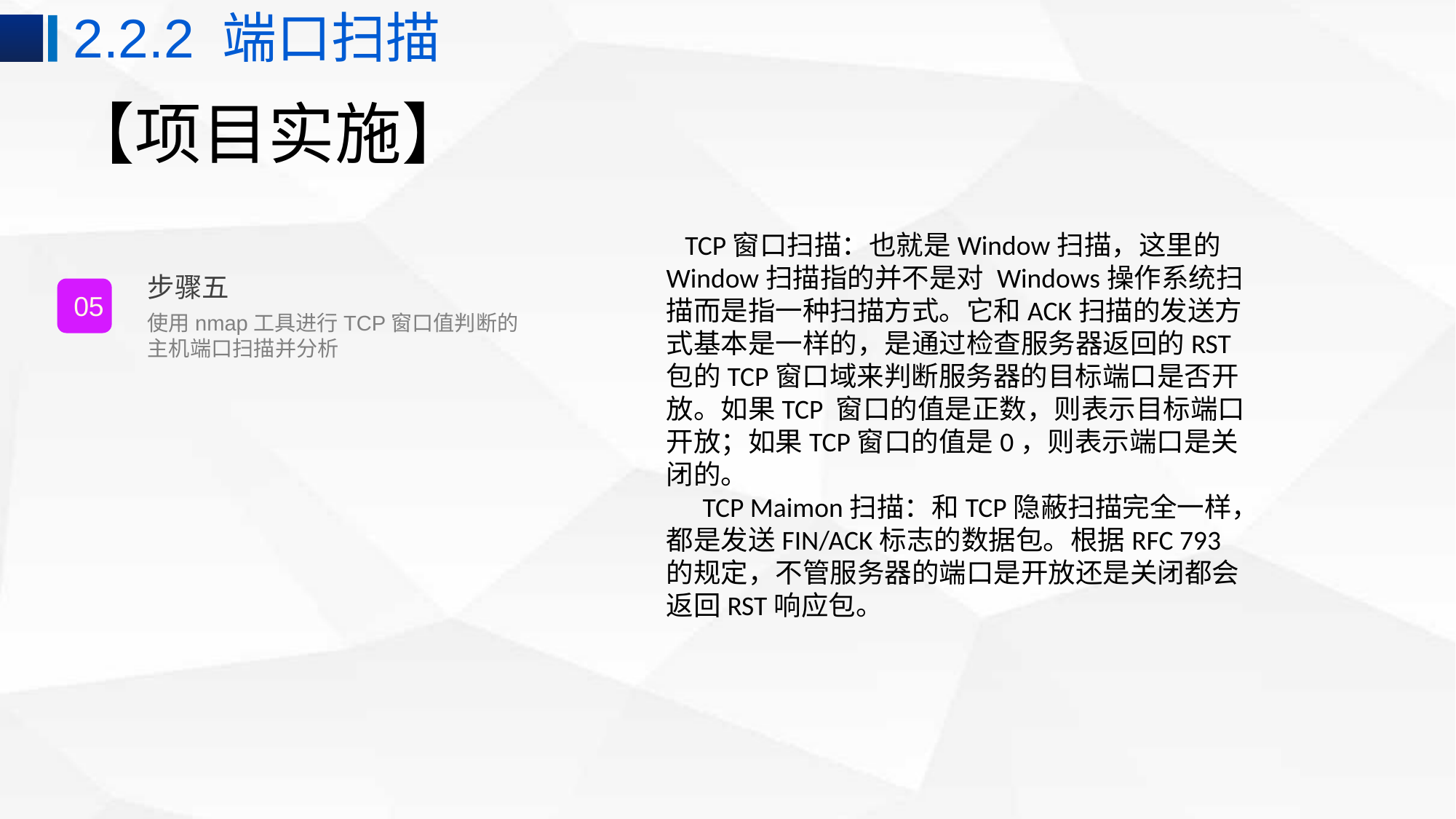

2.2.2 端口扫描

# 【项目实施】
   TCP窗口扫描：也就是Window扫描，这里的Window扫描指的并不是对 Windows操作系统扫描而是指一种扫描方式。它和ACK扫描的发送方式基本是一样的，是通过检查服务器返回的RST包的TCP窗口域来判断服务器的目标端口是否开放。如果TCP 窗口的值是正数，则表示目标端口开放；如果TCP窗口的值是0，则表示端口是关闭的。TCP Maimon扫描：和TCP隐蔽扫描完全一样，都是发送FIN/ACK标志的数据包。根据RFC 793的规定，不管服务器的端口是开放还是关闭都会返回RST响应包。
步骤五

05
使用nmap工具进行TCP窗口值判断的主机端口扫描并分析